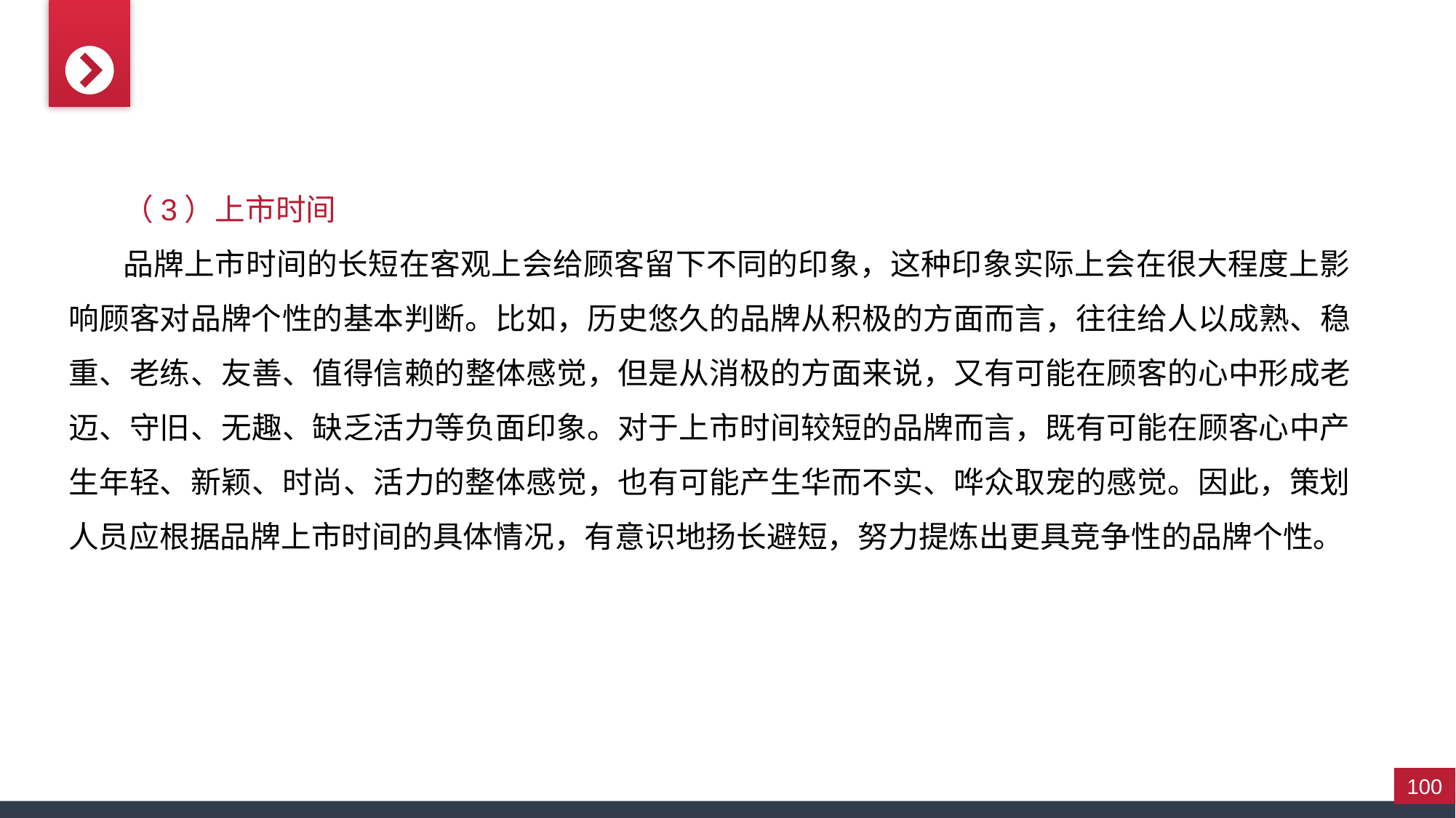

（3）上市时间
品牌上市时间的长短在客观上会给顾客留下不同的印象，这种印象实际上会在很大程度上影响顾客对品牌个性的基本判断。比如，历史悠久的品牌从积极的方面而言，往往给人以成熟、稳重、老练、友善、值得信赖的整体感觉，但是从消极的方面来说，又有可能在顾客的心中形成老迈、守旧、无趣、缺乏活力等负面印象。对于上市时间较短的品牌而言，既有可能在顾客心中产生年轻、新颖、时尚、活力的整体感觉，也有可能产生华而不实、哗众取宠的感觉。因此，策划人员应根据品牌上市时间的具体情况，有意识地扬长避短，努力提炼出更具竞争性的品牌个性。